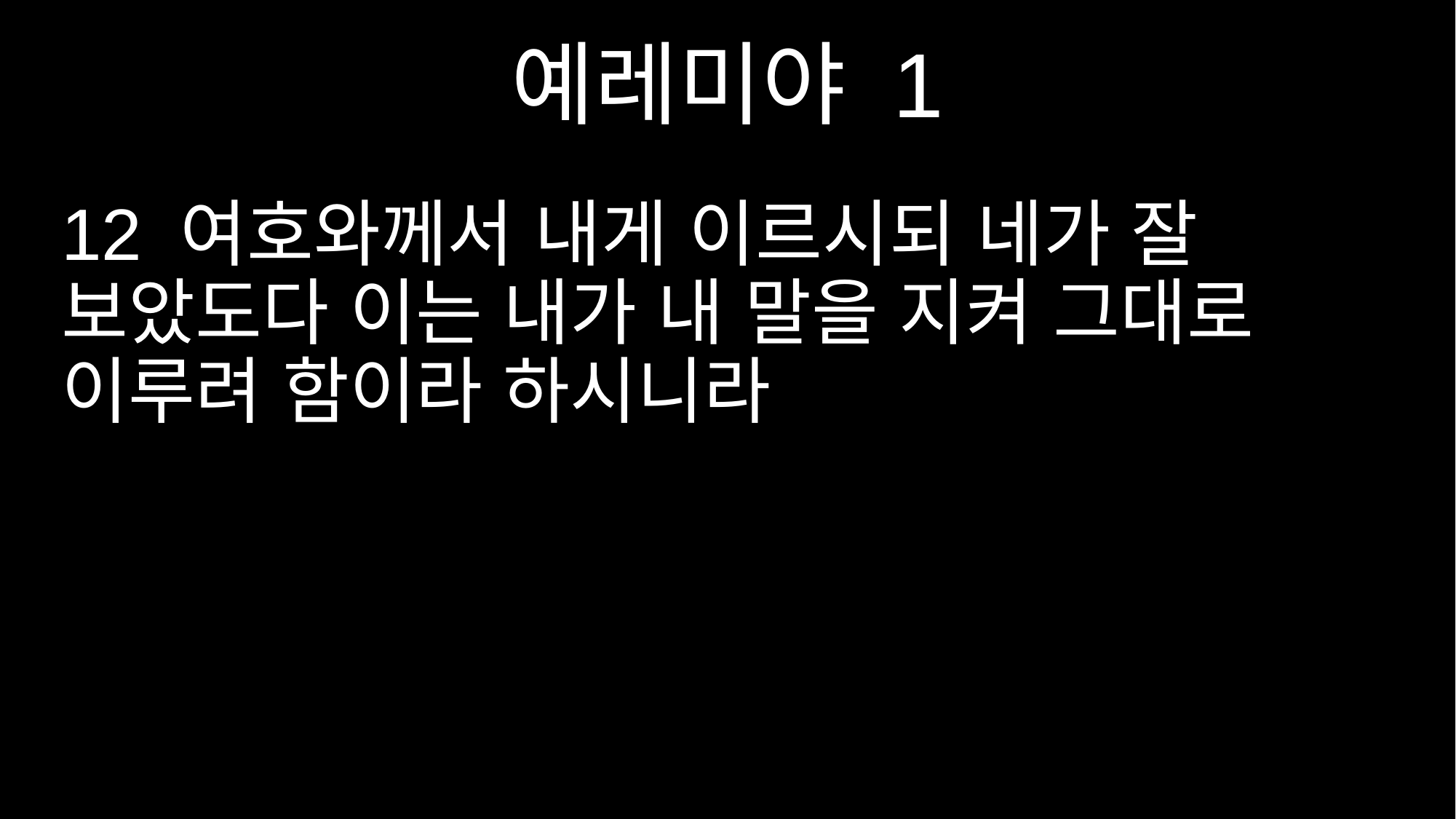

예레미야 1
12 여호와께서 내게 이르시되 네가 잘 보았도다 이는 내가 내 말을 지켜 그대로 이루려 함이라 하시니라